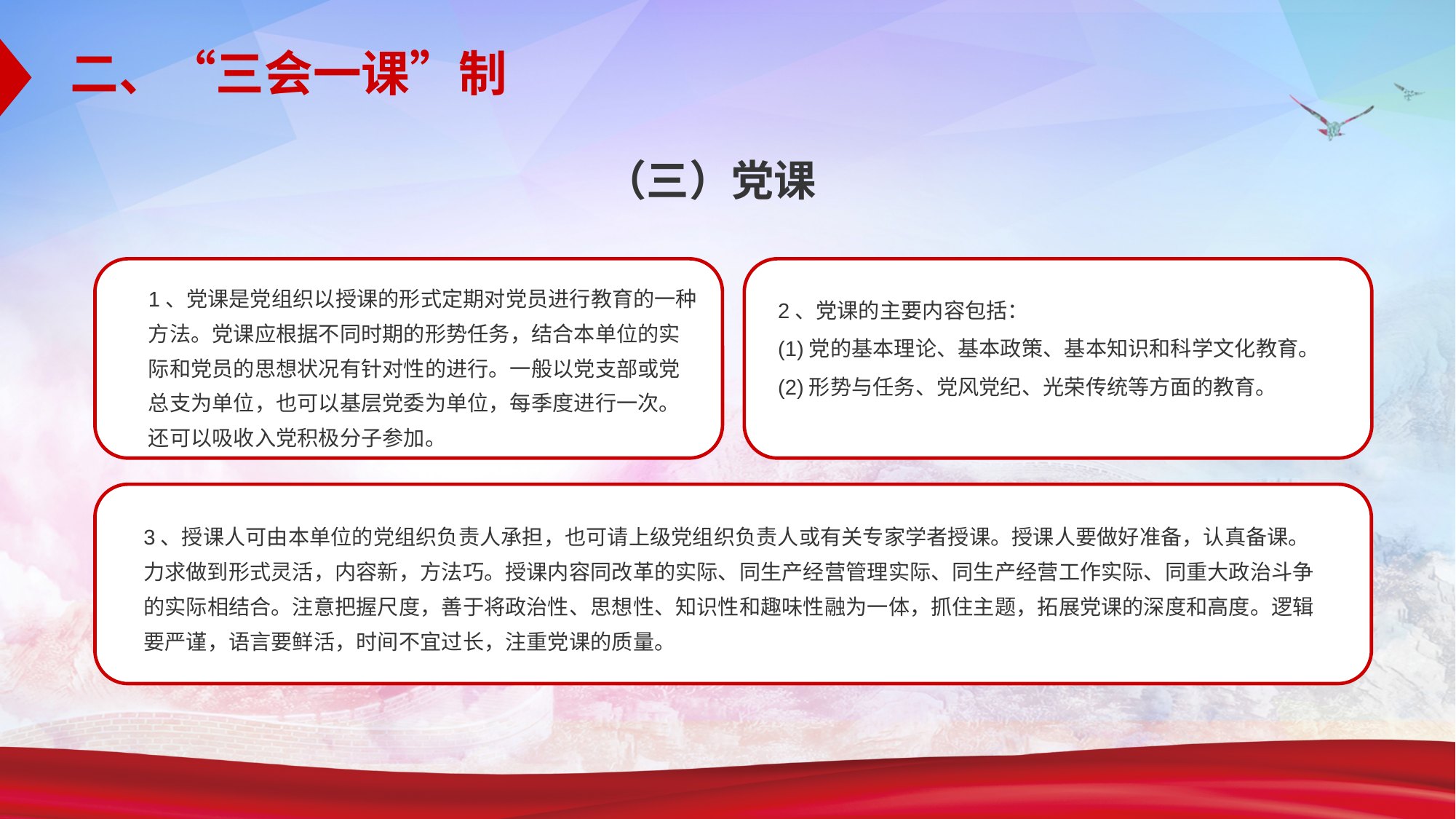

二、“三会一课”制

（三）党课

1、党课是党组织以授课的形式定期对党员进行教育的一种方法。党课应根据不同时期的形势任务，结合本单位的实际和党员的思想状况有针对性的进行。一般以党支部或党总支为单位，也可以基层党委为单位，每季度进行一次。还可以吸收入党积极分子参加。
2、党课的主要内容包括：
(1)党的基本理论、基本政策、基本知识和科学文化教育。
(2)形势与任务、党风党纪、光荣传统等方面的教育。

3、授课人可由本单位的党组织负责人承担，也可请上级党组织负责人或有关专家学者授课。授课人要做好准备，认真备课。力求做到形式灵活，内容新，方法巧。授课内容同改革的实际、同生产经营管理实际、同生产经营工作实际、同重大政治斗争的实际相结合。注意把握尺度，善于将政治性、思想性、知识性和趣味性融为一体，抓住主题，拓展党课的深度和高度。逻辑要严谨，语言要鲜活，时间不宜过长，注重党课的质量。